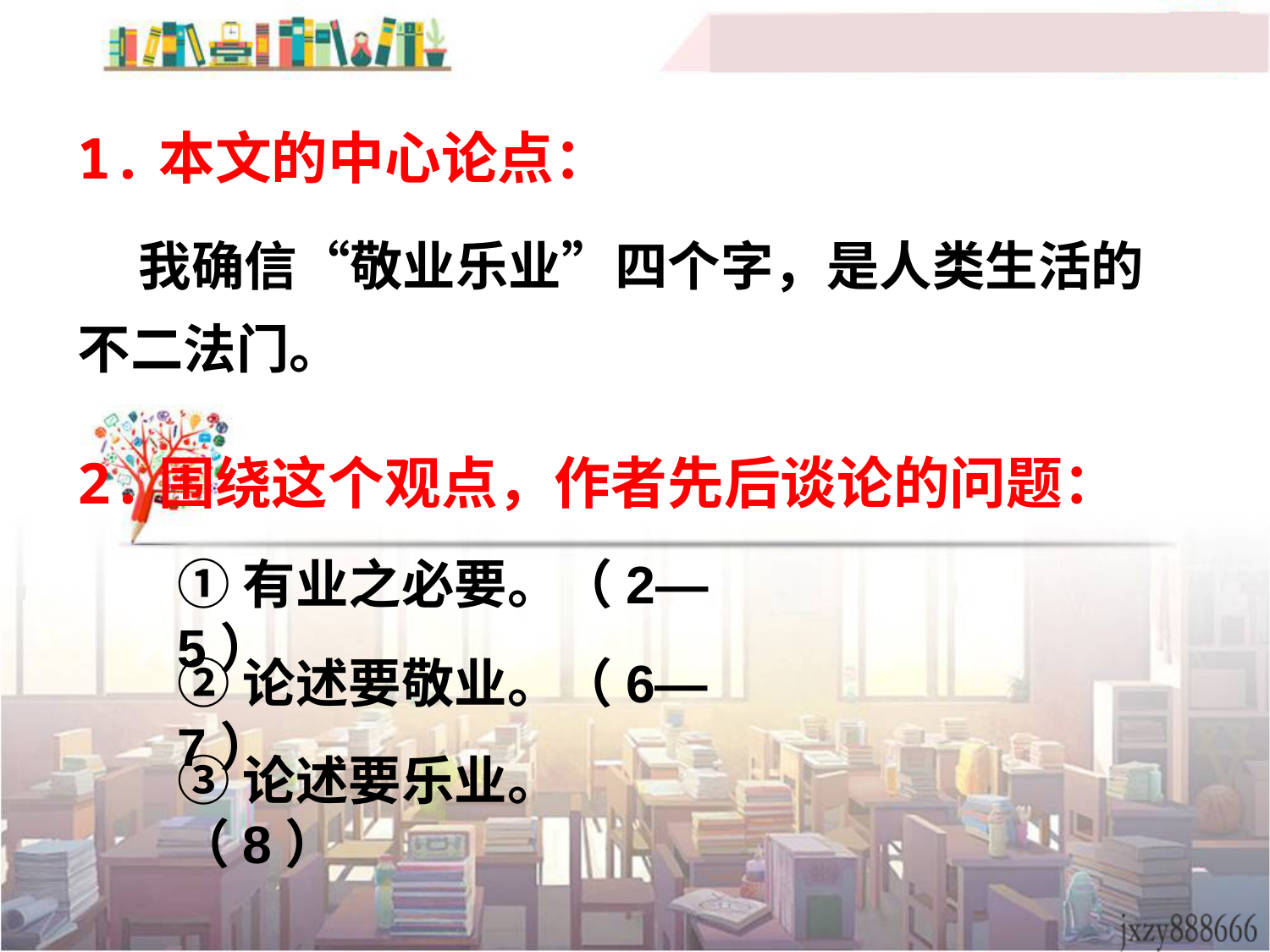

1.本文的中心论点：
    我确信“敬业乐业”四个字，是人类生活的不二法门。
2.围绕这个观点，作者先后谈论的问题：
①有业之必要。（2—5）
②论述要敬业。（6—7）
③论述要乐业。（8）